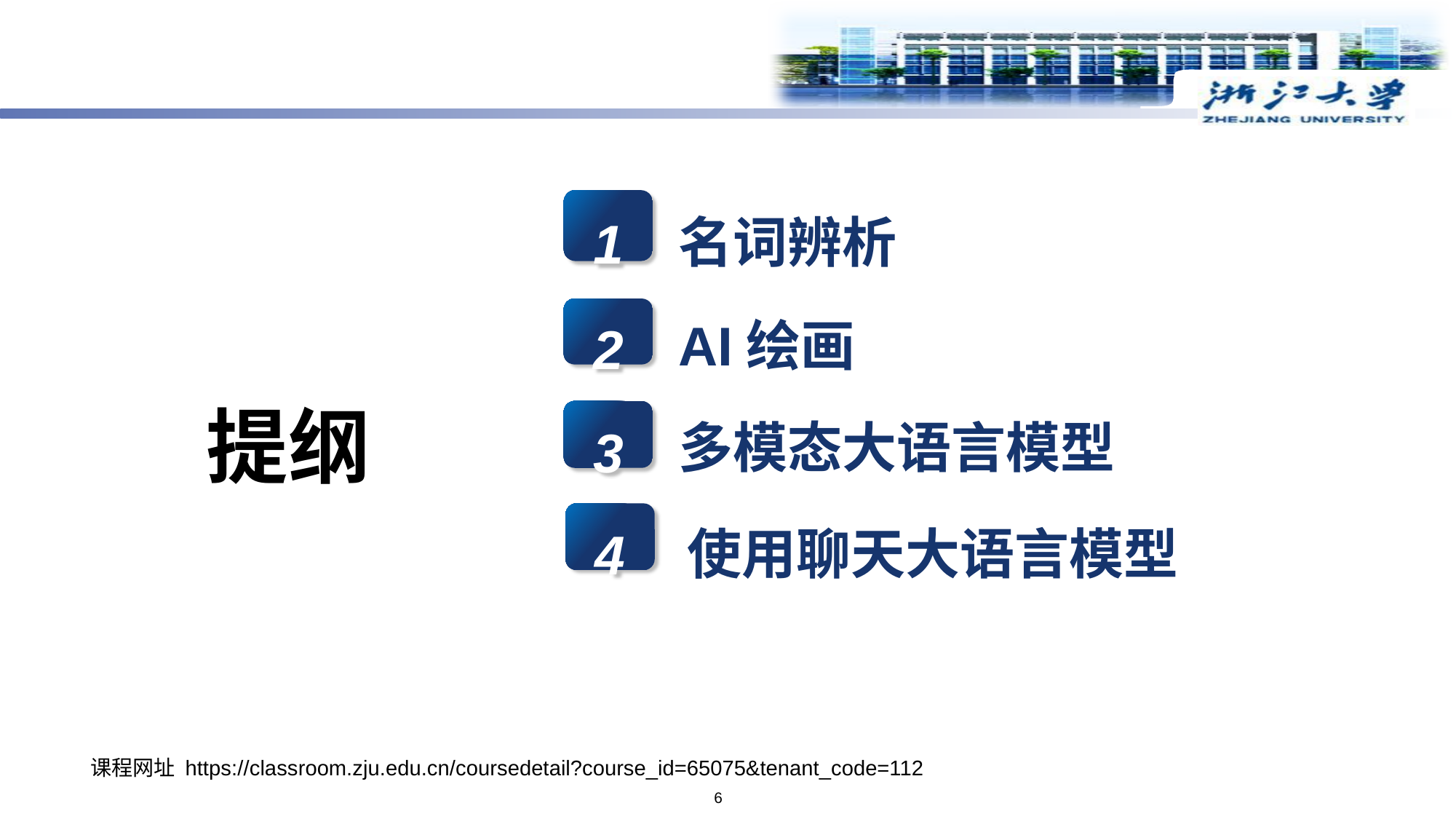

名词辨析
1
AI绘画
2
多模态大语言模型
3
使用聊天大语言模型
提纲
4
课程网址 https://classroom.zju.edu.cn/coursedetail?course_id=65075&tenant_code=112
6